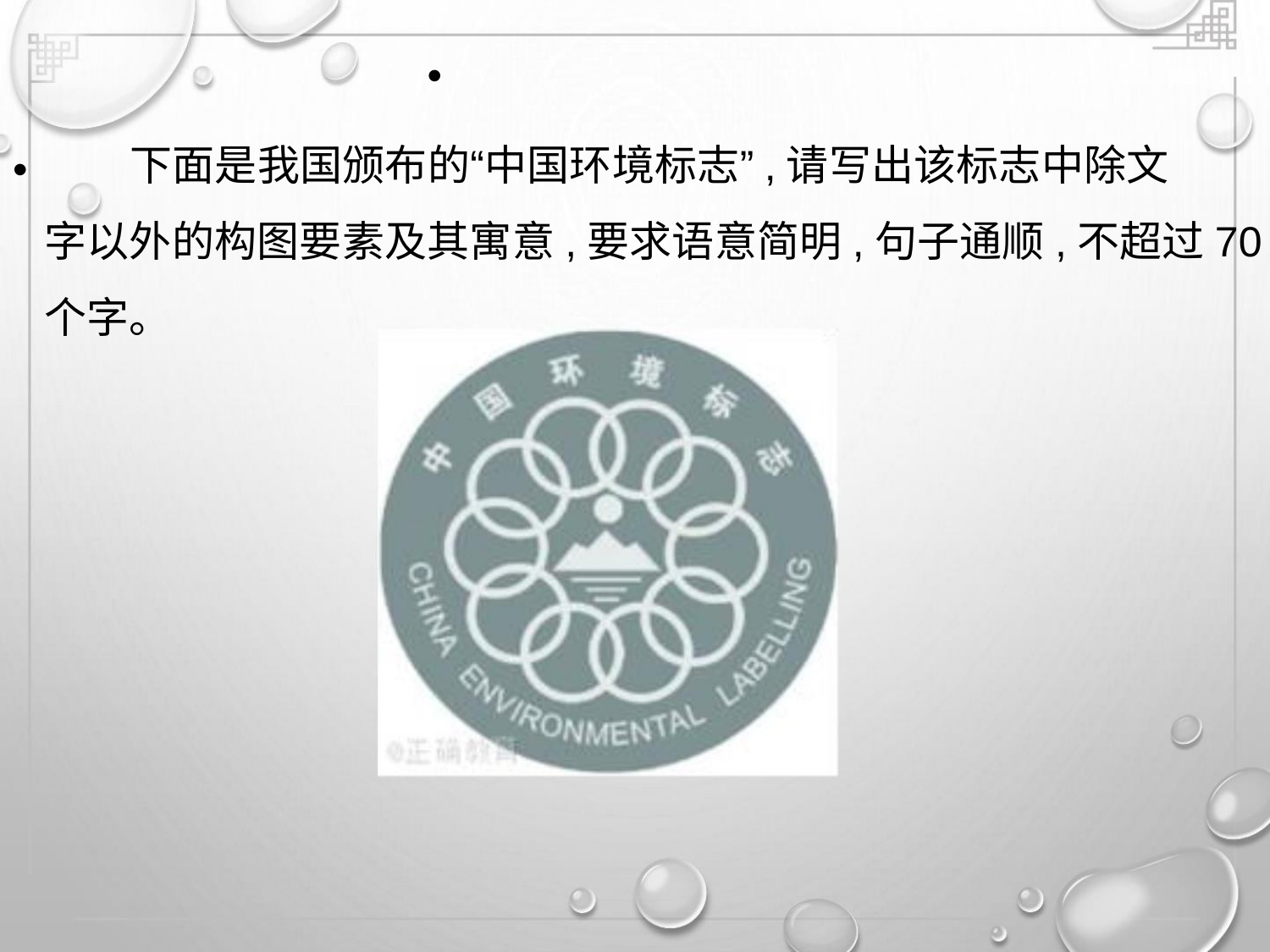

•
•
下面是我国颁布的“中国环境标志”,请写出该标志中除文
字以外的构图要素及其寓意,要求语意简明,句子通顺,不超过70
个字。